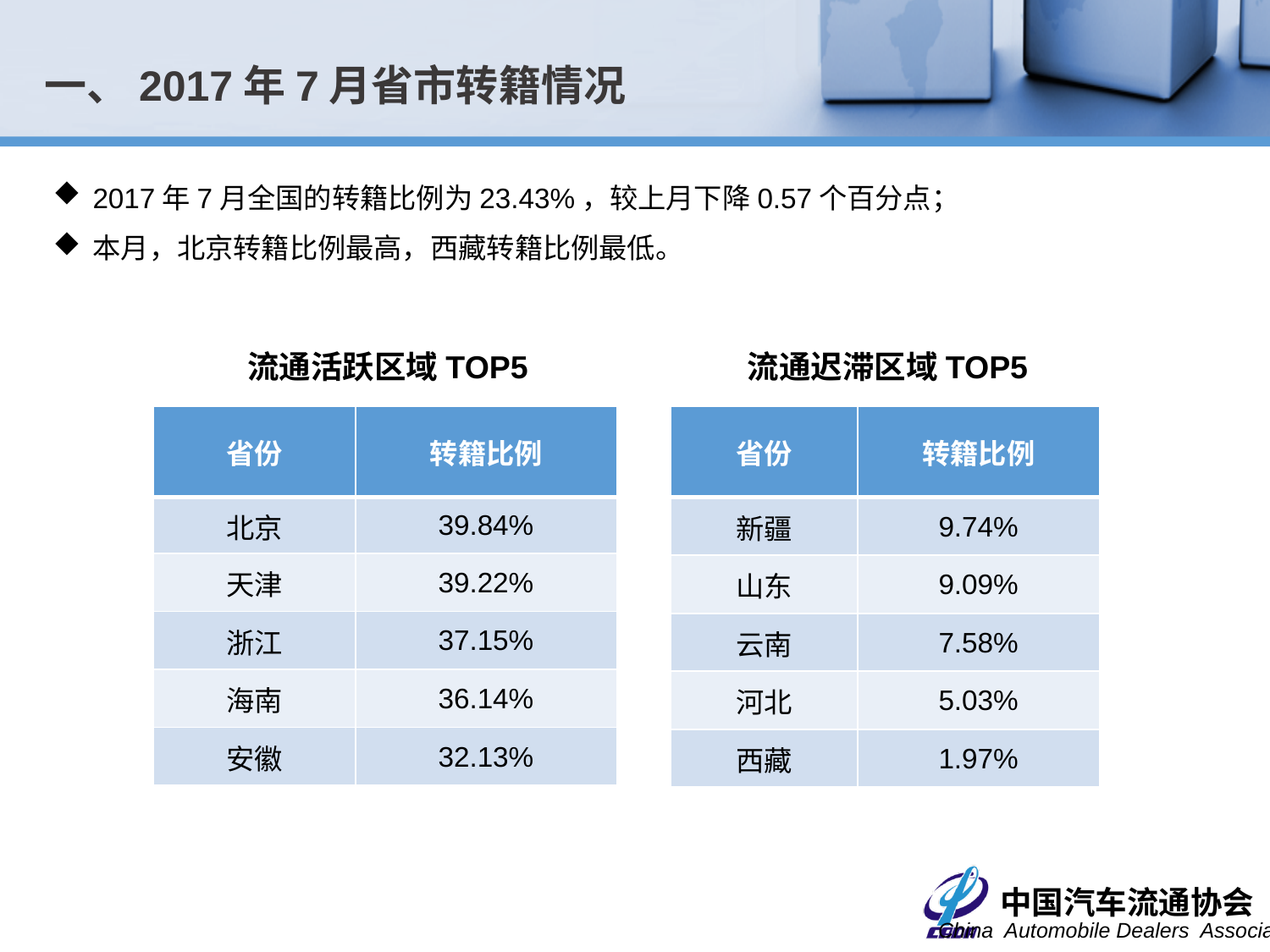

一、2017年7月省市转籍情况
2017年7月全国的转籍比例为23.43%，较上月下降0.57个百分点；
本月，北京转籍比例最高，西藏转籍比例最低。
流通活跃区域TOP5
流通迟滞区域TOP5
| 省份 | 转籍比例 |
| --- | --- |
| 北京 | 39.84% |
| 天津 | 39.22% |
| 浙江 | 37.15% |
| 海南 | 36.14% |
| 安徽 | 32.13% |
| 省份 | 转籍比例 |
| --- | --- |
| 新疆 | 9.74% |
| 山东 | 9.09% |
| 云南 | 7.58% |
| 河北 | 5.03% |
| 西藏 | 1.97% |